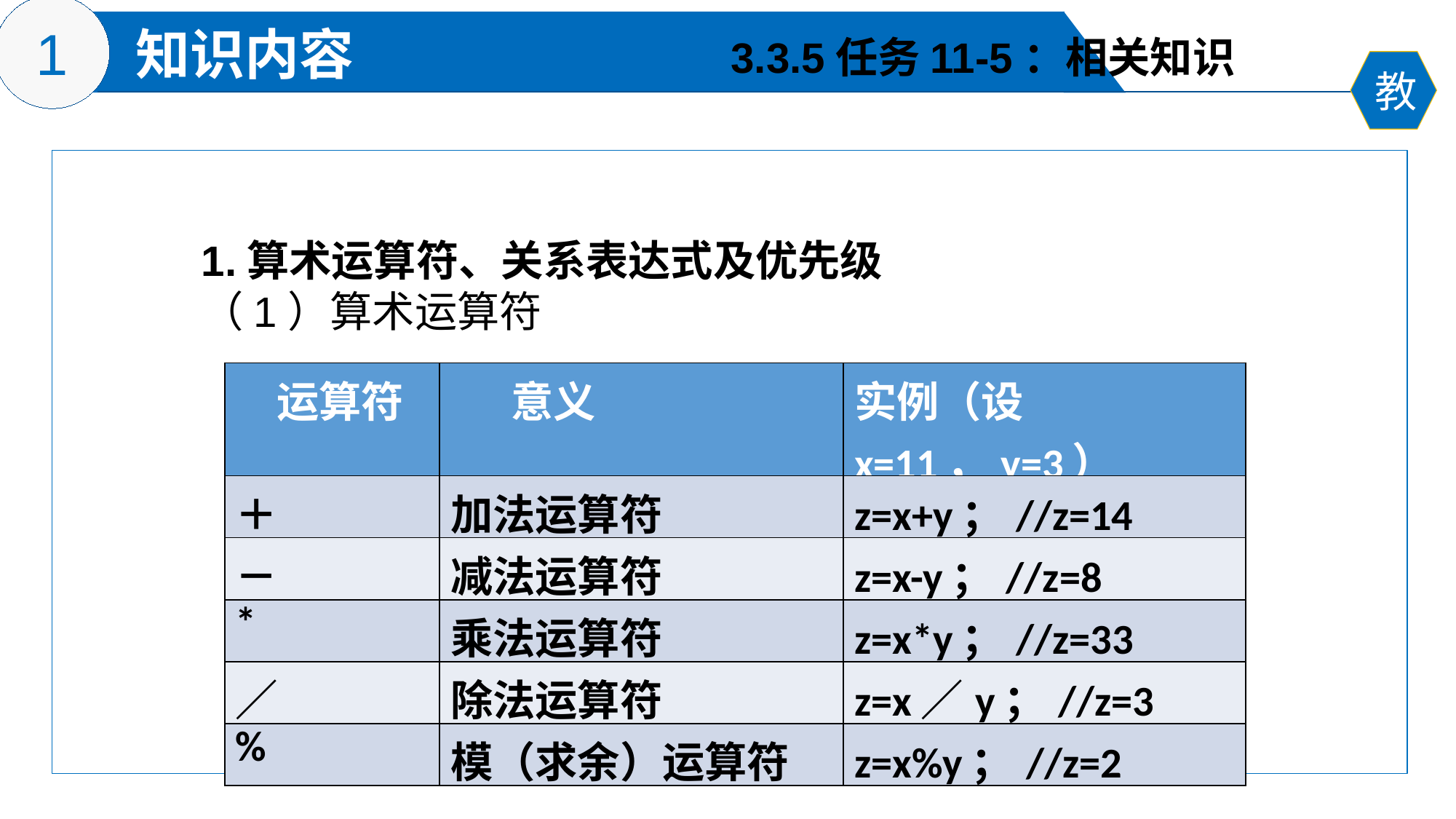

3.3.5任务11-5：相关知识

1.算术运算符、关系表达式及优先级
（1）算术运算符

| 运算符 | 意义 | 实例（设x=11，y=3） |
| --- | --- | --- |
| ＋ | 加法运算符 | z=x+y；//z=14 |
| － | 减法运算符 | z=x-y；//z=8 |
| \* | 乘法运算符 | z=x\*y；//z=33 |
| ／ | 除法运算符 | z=x／y；//z=3 |
| % | 模（求余）运算符 | z=x%y；//z=2 |